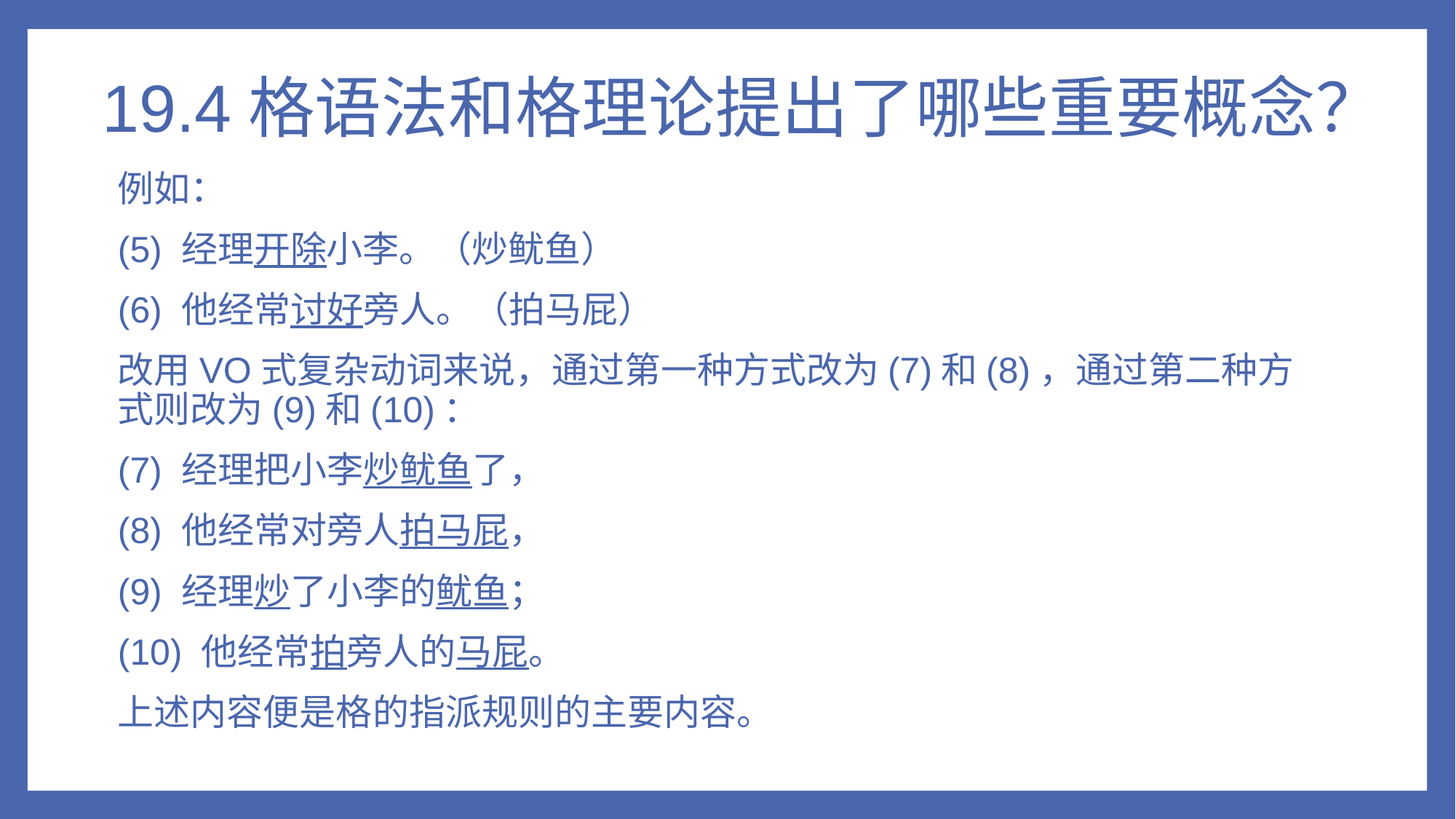

# 19.4格语法和格理论提出了哪些重要概念？
例如：
(5) 经理开除小李。（炒鱿鱼）
(6) 他经常讨好旁人。（拍马屁）
改用VO式复杂动词来说，通过第一种方式改为(7)和(8)，通过第二种方式则改为(9)和(10)：
(7) 经理把小李炒鱿鱼了，
(8) 他经常对旁人拍马屁，
(9) 经理炒了小李的鱿鱼；
(10) 他经常拍旁人的马屁。
上述内容便是格的指派规则的主要内容。